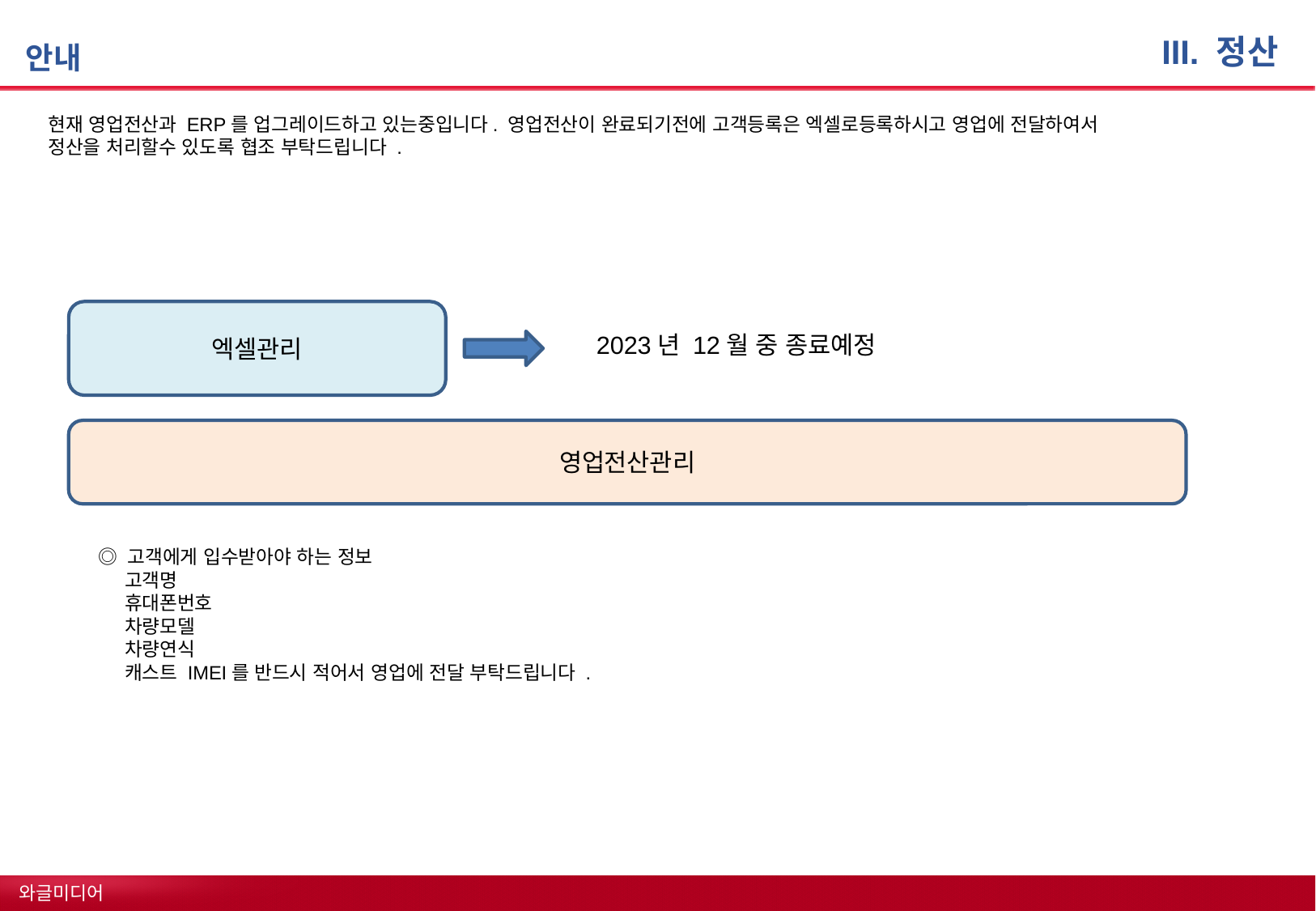

# 안내
III. 정산
현재 영업전산과 ERP를 업그레이드하고 있는중입니다. 영업전산이 완료되기전에 고객등록은 엑셀로등록하시고 영업에 전달하여서 정산을 처리할수 있도록 협조 부탁드립니다 .
엑셀관리
2023년 12월 중 종료예정

영업전산관리
◎ 고객에게 입수받아야 하는 정보
    고객명
    휴대폰번호
    차량모델
    차량연식
    캐스트 IMEI를 반드시 적어서 영업에 전달 부탁드립니다 .